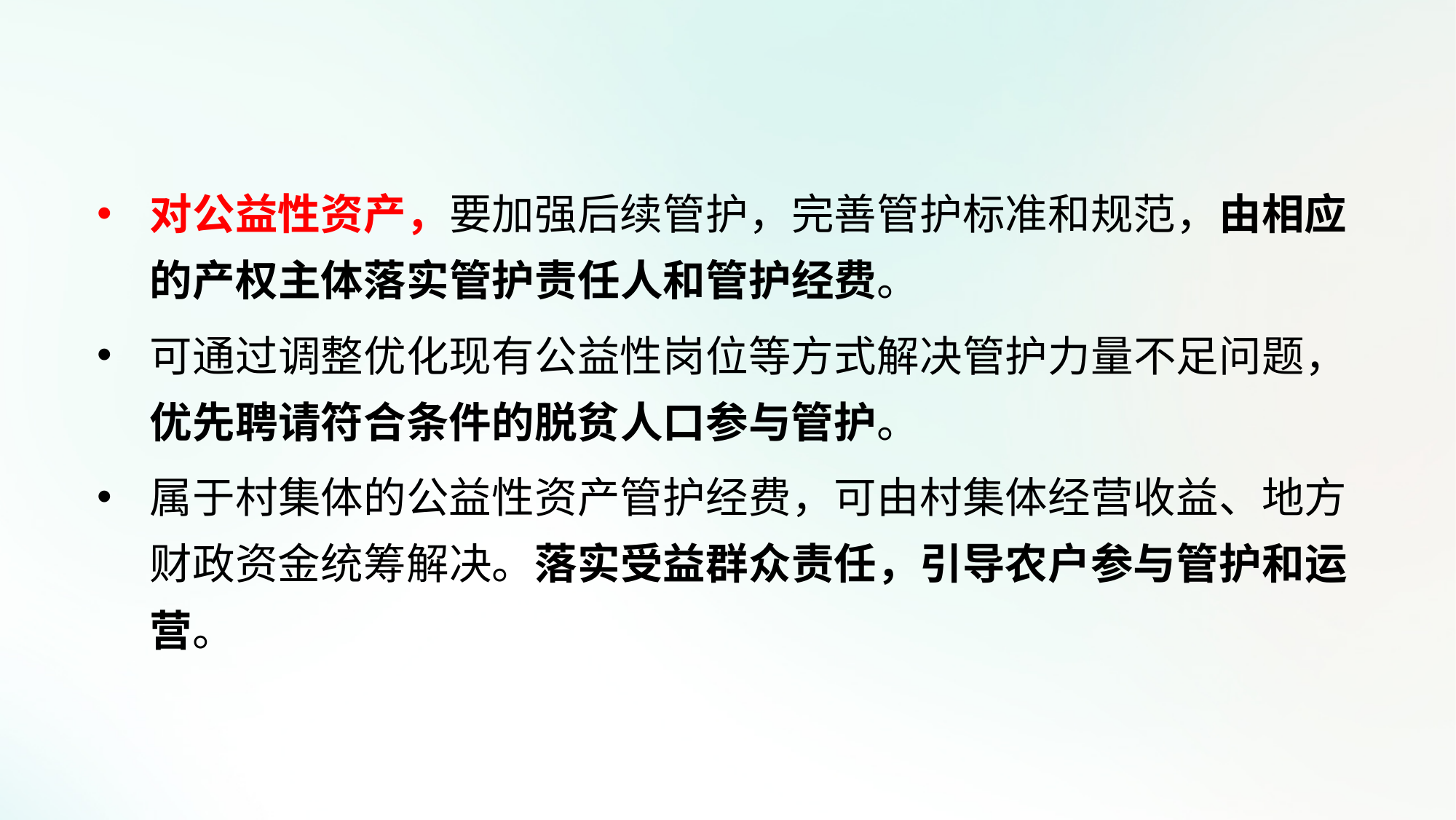

对公益性资产，要加强后续管护，完善管护标准和规范，由相应的产权主体落实管护责任人和管护经费。
可通过调整优化现有公益性岗位等方式解决管护力量不足问题，优先聘请符合条件的脱贫人口参与管护。
属于村集体的公益性资产管护经费，可由村集体经营收益、地方财政资金统筹解决。落实受益群众责任，引导农户参与管护和运营。